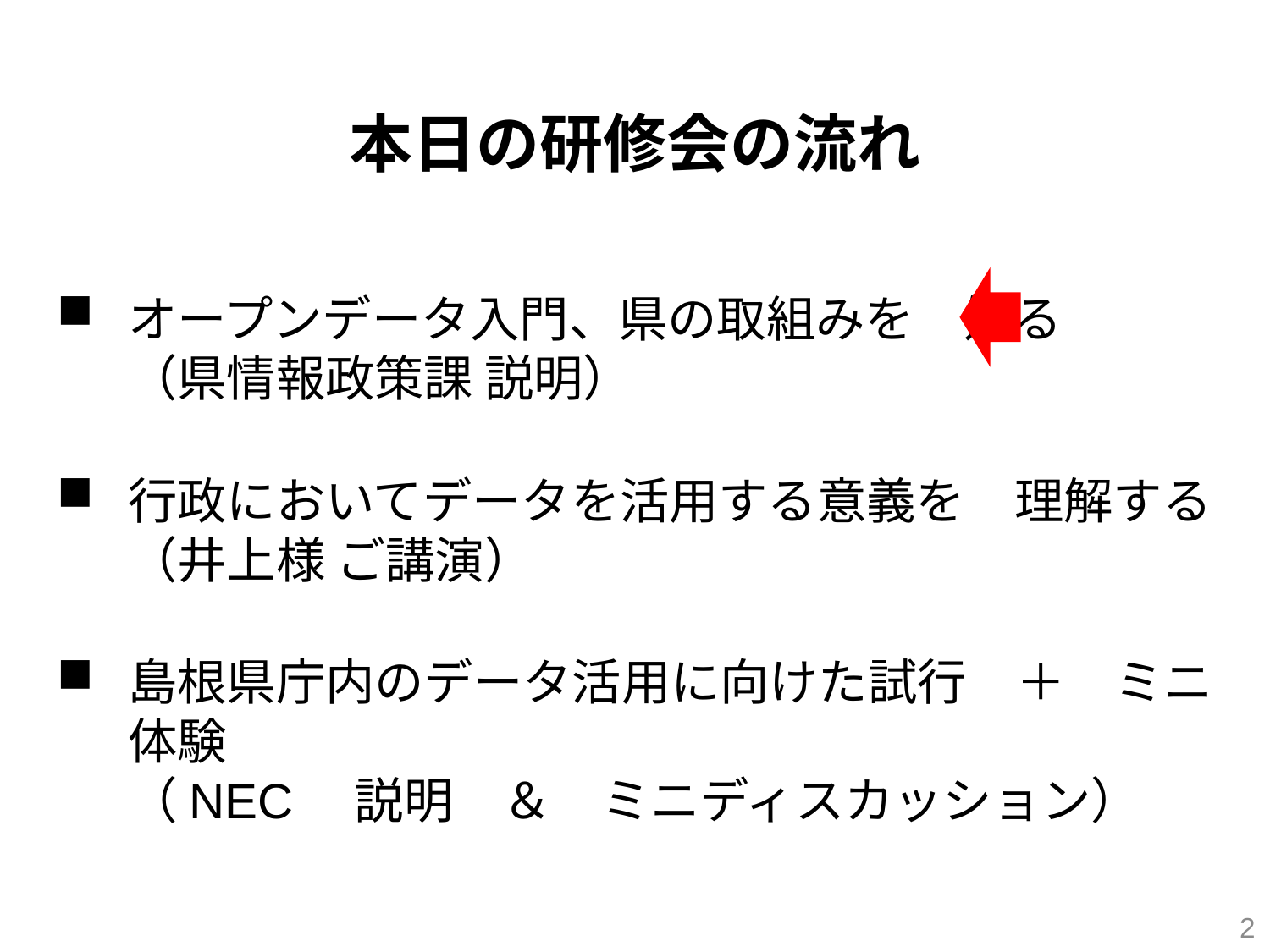

本日の研修会の流れ

オープンデータ入門、県の取組みを　知る
（県情報政策課 説明）
行政においてデータを活用する意義を　理解する
（井上様 ご講演）
島根県庁内のデータ活用に向けた試行　＋　ミニ体験
（NEC　説明　＆　ミニディスカッション）
2